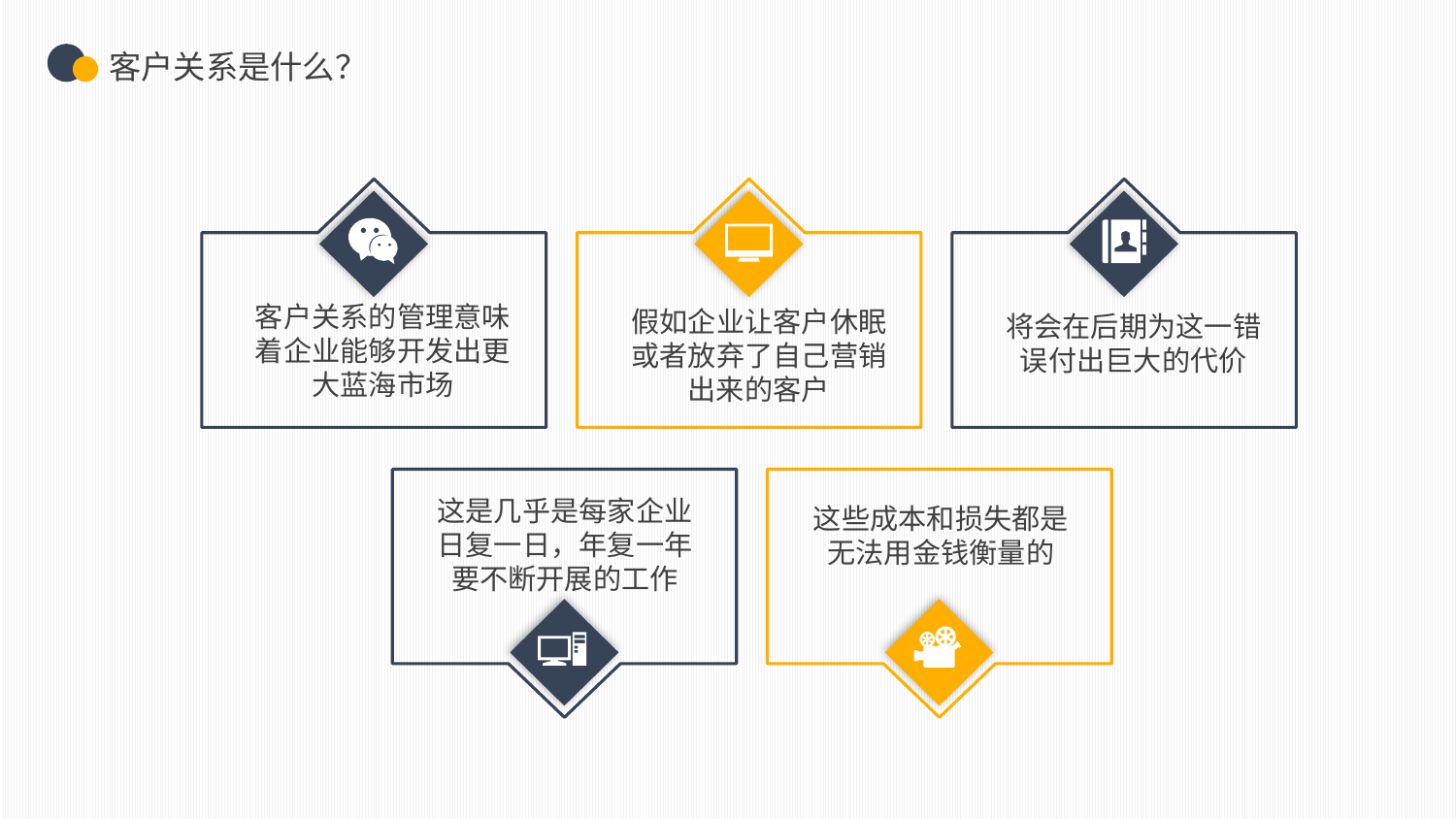

客户关系的管理意味着企业能够开发出更大蓝海市场
假如企业让客户休眠或者放弃了自己营销出来的客户
将会在后期为这一错误付出巨大的代价

这是几乎是每家企业日复一日，年复一年要不断开展的工作
这些成本和损失都是无法用金钱衡量的